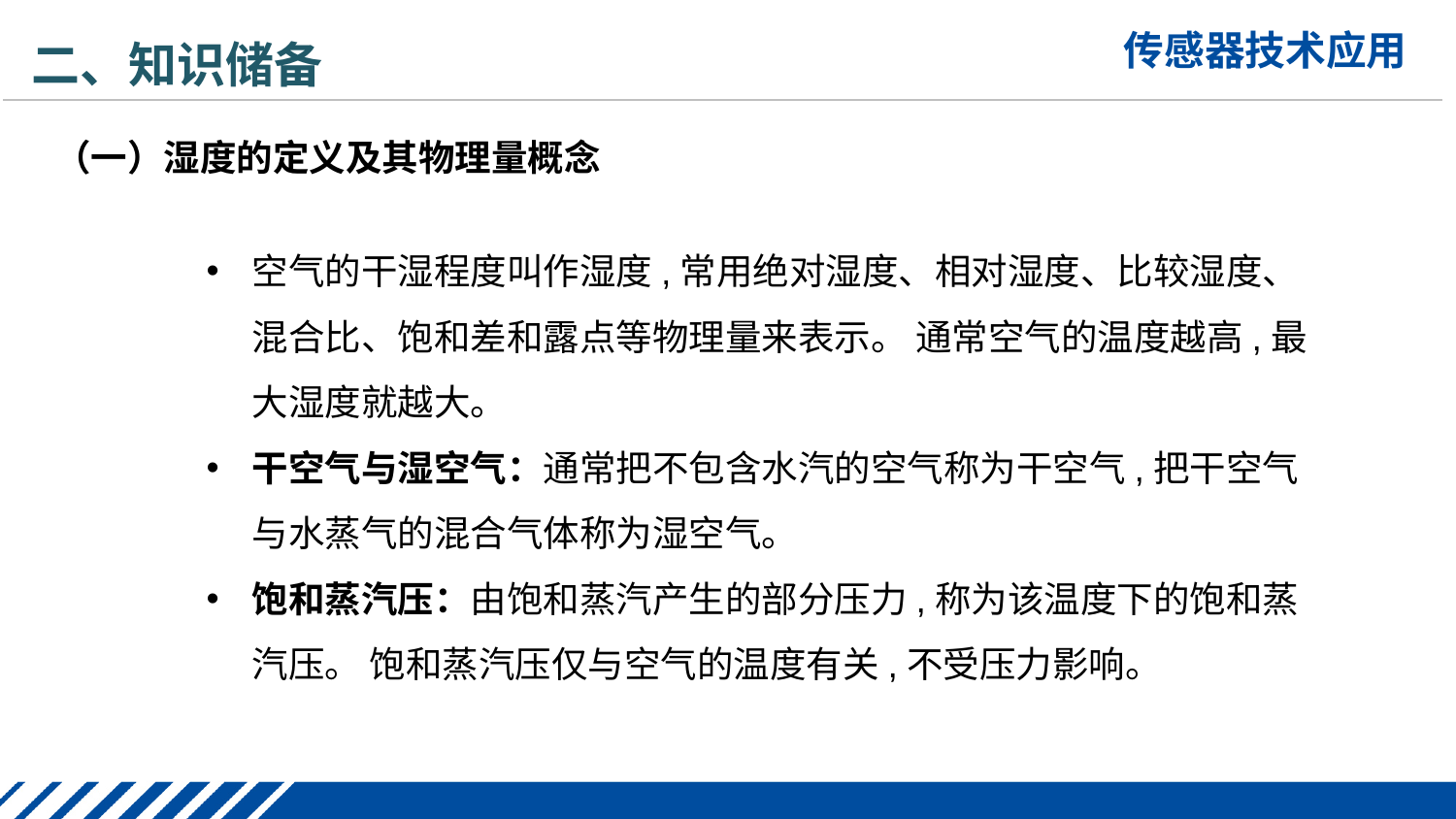

二、知识储备
（一）湿度的定义及其物理量概念
空气的干湿程度叫作湿度,常用绝对湿度、相对湿度、比较湿度、混合比、饱和差和露点等物理量来表示。 通常空气的温度越高,最大湿度就越大。
干空气与湿空气：通常把不包含水汽的空气称为干空气,把干空气与水蒸气的混合气体称为湿空气。
饱和蒸汽压：由饱和蒸汽产生的部分压力,称为该温度下的饱和蒸汽压。 饱和蒸汽压仅与空气的温度有关,不受压力影响。